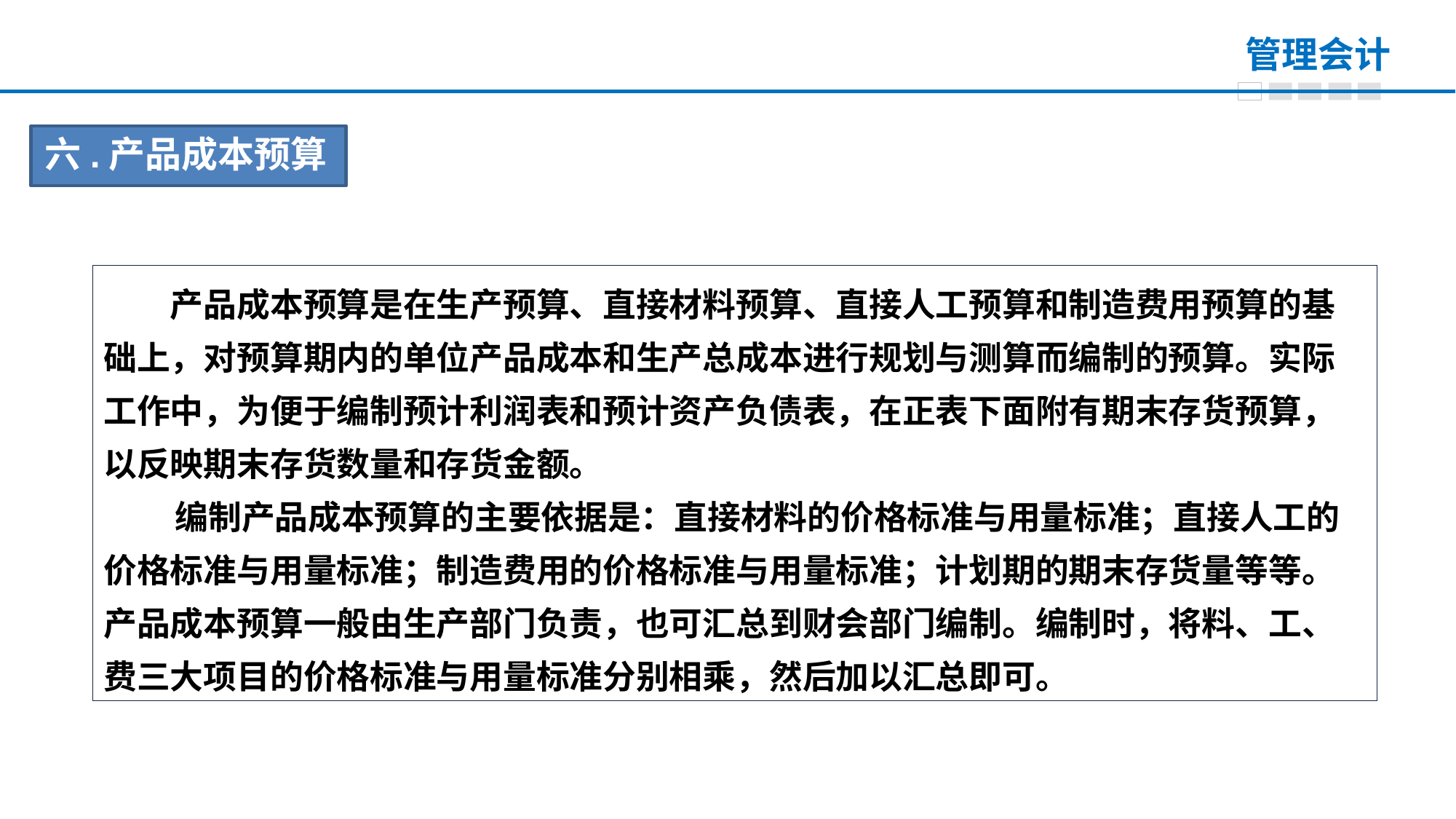

六.产品成本预算

　　产品成本预算是在生产预算、直接材料预算、直接人工预算和制造费用预算的基础上，对预算期内的单位产品成本和生产总成本进行规划与测算而编制的预算。实际工作中，为便于编制预计利润表和预计资产负债表，在正表下面附有期末存货预算，以反映期末存货数量和存货金额。
     　编制产品成本预算的主要依据是：直接材料的价格标准与用量标准；直接人工的价格标准与用量标准；制造费用的价格标准与用量标准；计划期的期末存货量等等。产品成本预算一般由生产部门负责，也可汇总到财会部门编制。编制时，将料、工、费三大项目的价格标准与用量标准分别相乘，然后加以汇总即可。